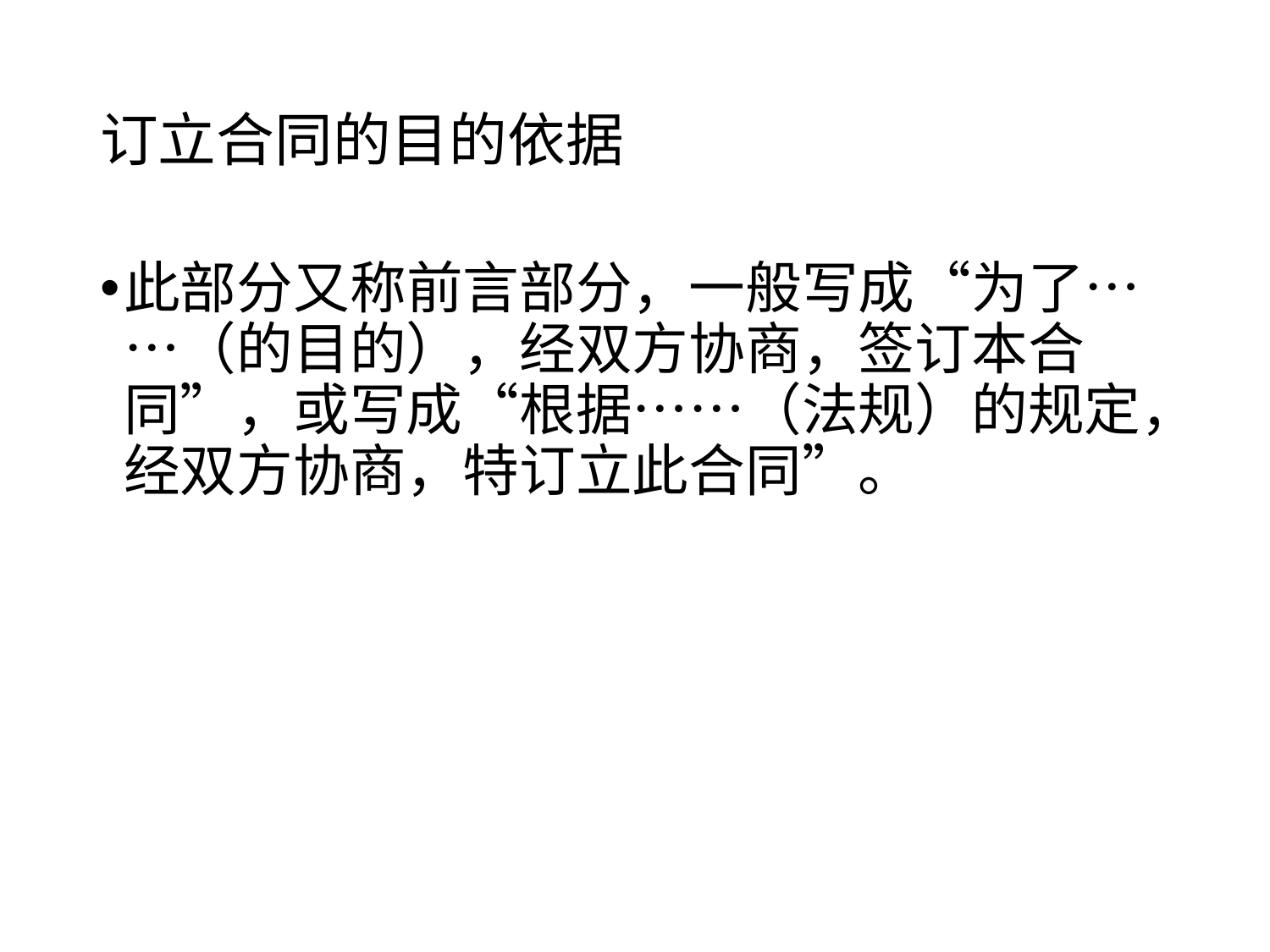

# 订立合同的目的依据
此部分又称前言部分，一般写成“为了……（的目的），经双方协商，签订本合同”，或写成“根据……（法规）的规定，经双方协商，特订立此合同”。